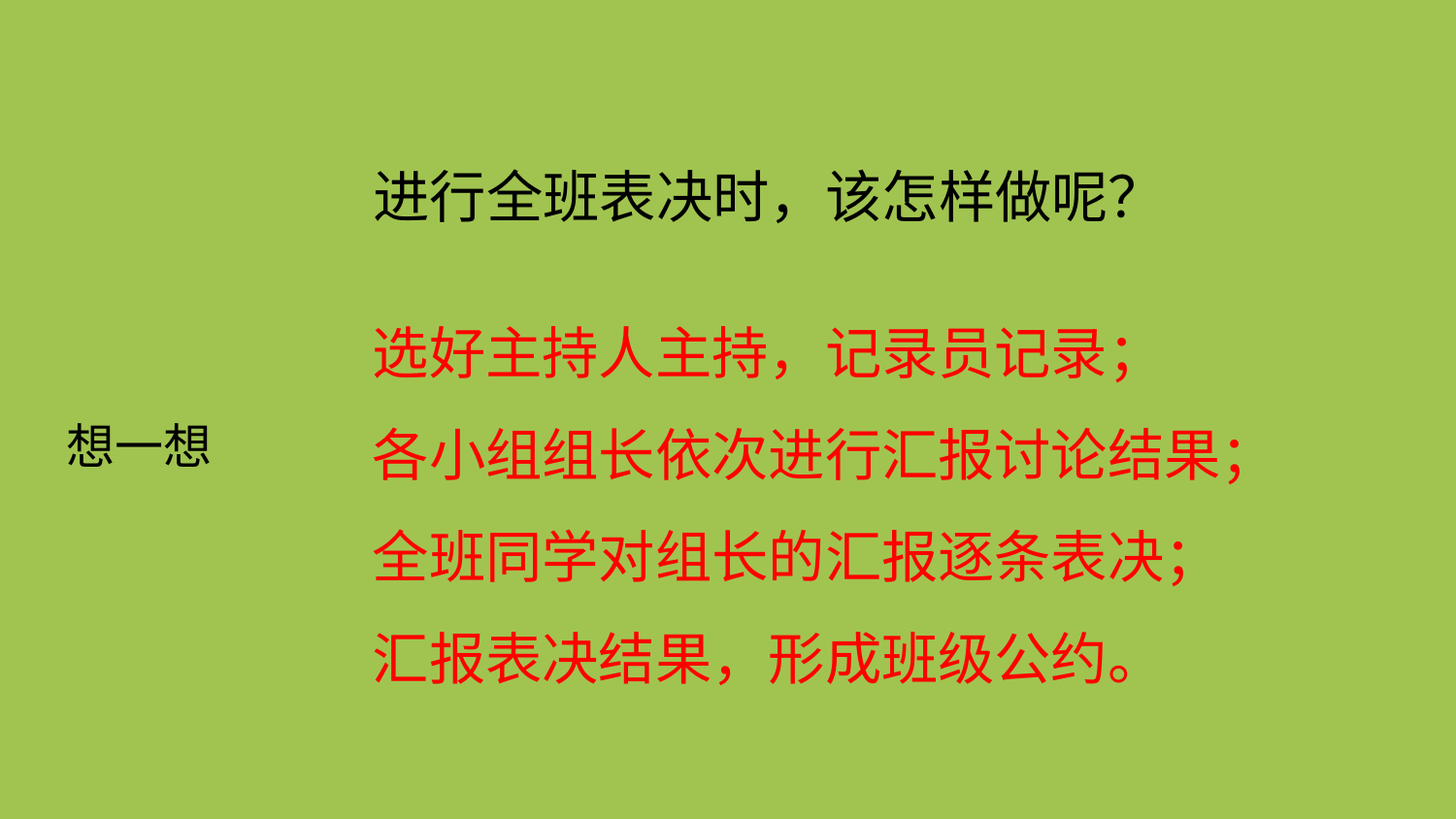

进行全班表决时，该怎样做呢？
选好主持人主持，记录员记录；
各小组组长依次进行汇报讨论结果；
全班同学对组长的汇报逐条表决；
汇报表决结果，形成班级公约。

想一想